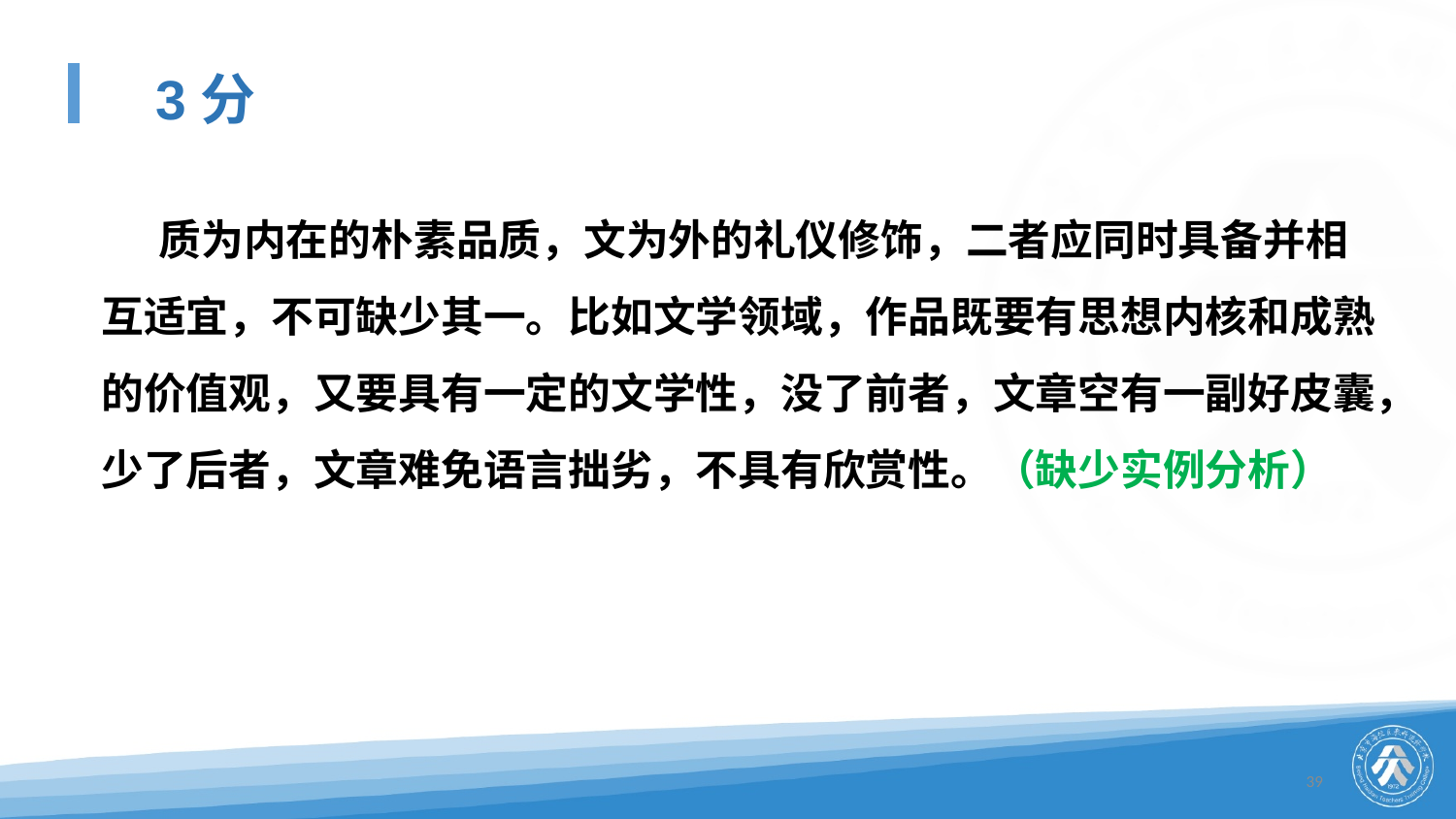

# 3分
    质为内在的朴素品质，文为外的礼仪修饰，二者应同时具备并相互适宜，不可缺少其一。比如文学领域，作品既要有思想内核和成熟的价值观，又要具有一定的文学性，没了前者，文章空有一副好皮囊，少了后者，文章难免语言拙劣，不具有欣赏性。（缺少实例分析）

39